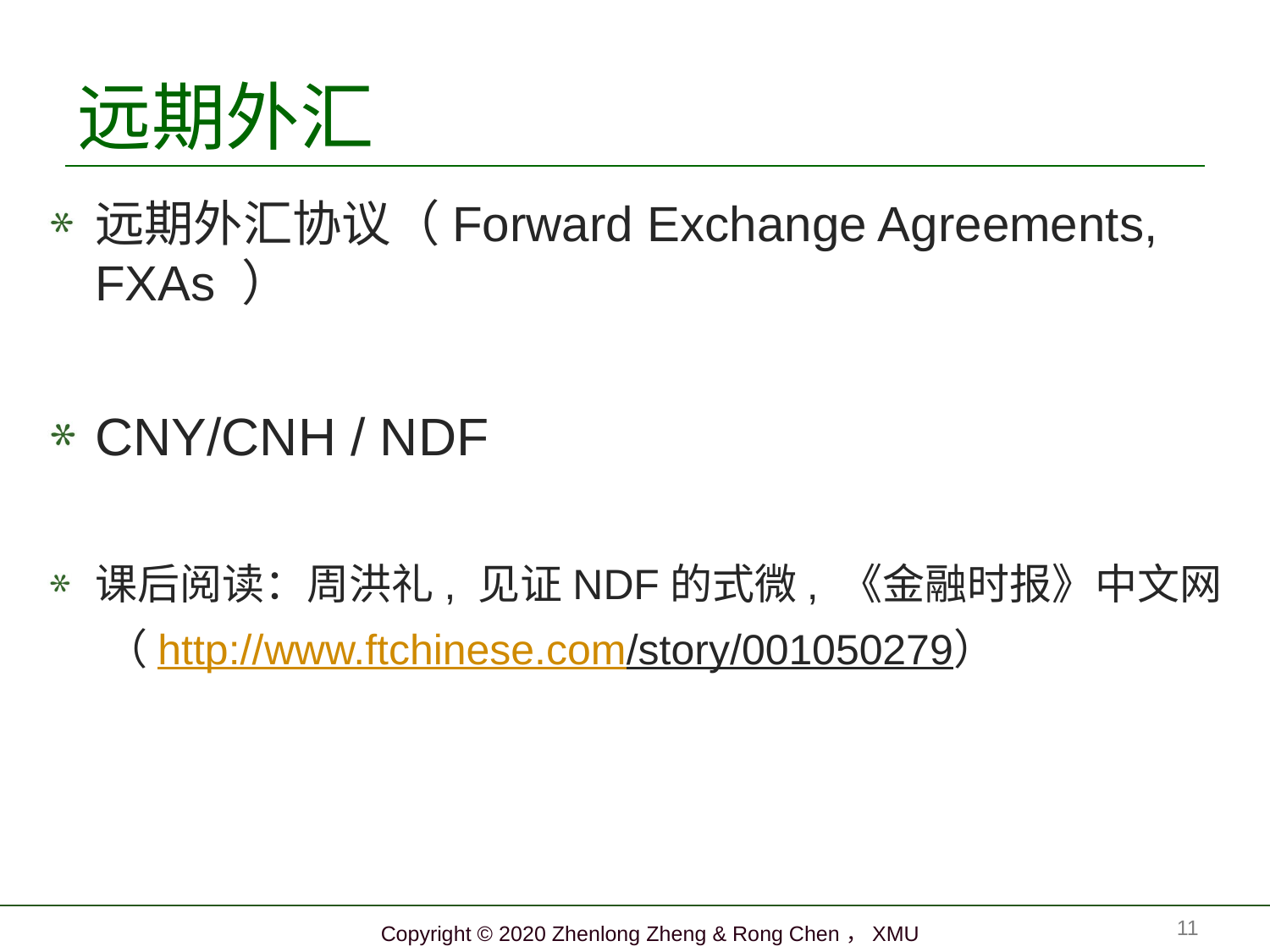

# 远期外汇
远期外汇协议（Forward Exchange Agreements, FXAs ）

CNY/CNH / NDF

课后阅读：周洪礼, 见证NDF的式微, 《金融时报》中文网
     （http://www.ftchinese.com/story/001050279）
11